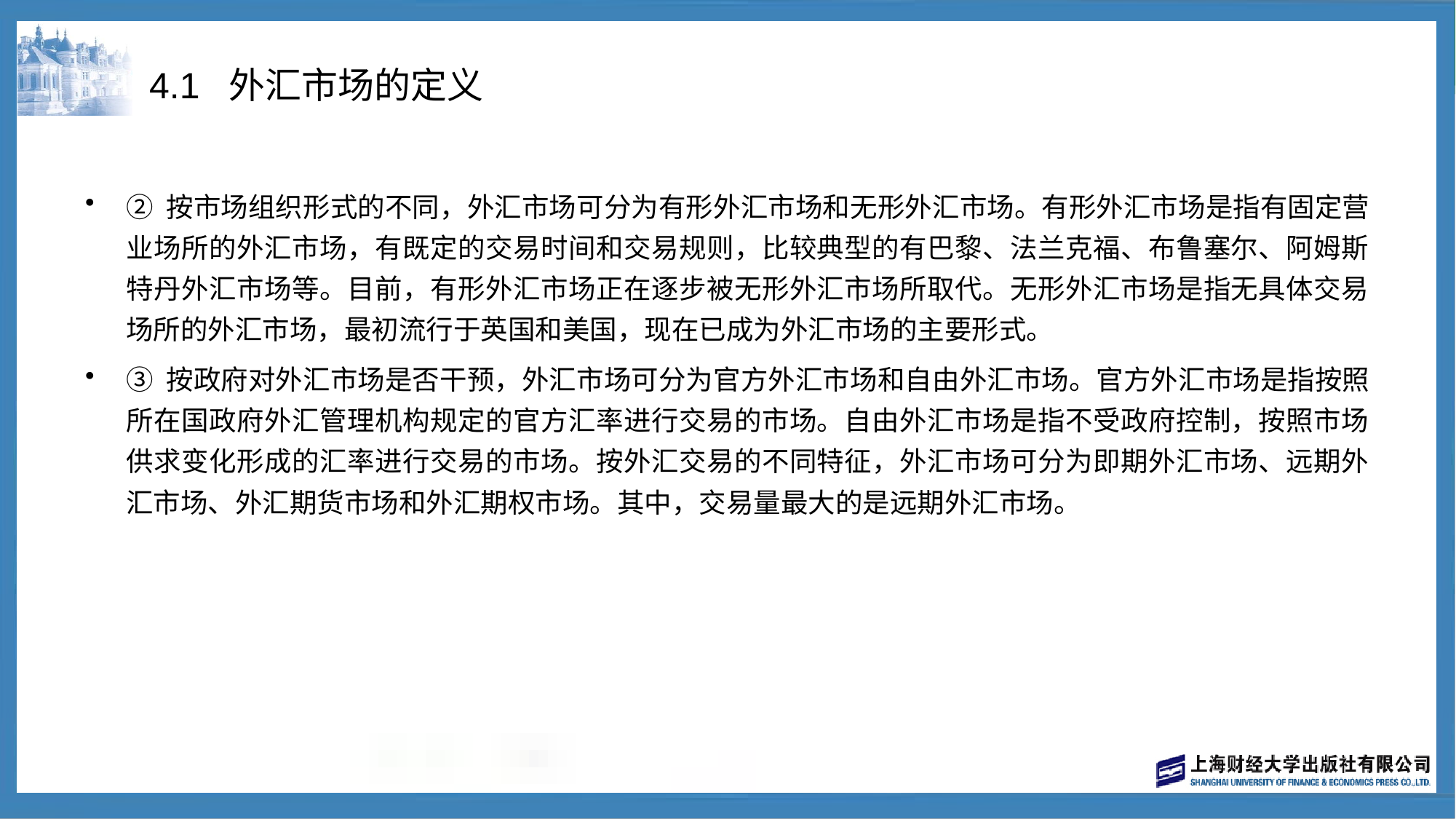

# 4.1  外汇市场的定义
② 按市场组织形式的不同，外汇市场可分为有形外汇市场和无形外汇市场。有形外汇市场是指有固定营业场所的外汇市场，有既定的交易时间和交易规则，比较典型的有巴黎、法兰克福、布鲁塞尔、阿姆斯特丹外汇市场等。目前，有形外汇市场正在逐步被无形外汇市场所取代。无形外汇市场是指无具体交易场所的外汇市场，最初流行于英国和美国，现在已成为外汇市场的主要形式。
③ 按政府对外汇市场是否干预，外汇市场可分为官方外汇市场和自由外汇市场。官方外汇市场是指按照所在国政府外汇管理机构规定的官方汇率进行交易的市场。自由外汇市场是指不受政府控制，按照市场供求变化形成的汇率进行交易的市场。按外汇交易的不同特征，外汇市场可分为即期外汇市场、远期外汇市场、外汇期货市场和外汇期权市场。其中，交易量最大的是远期外汇市场。